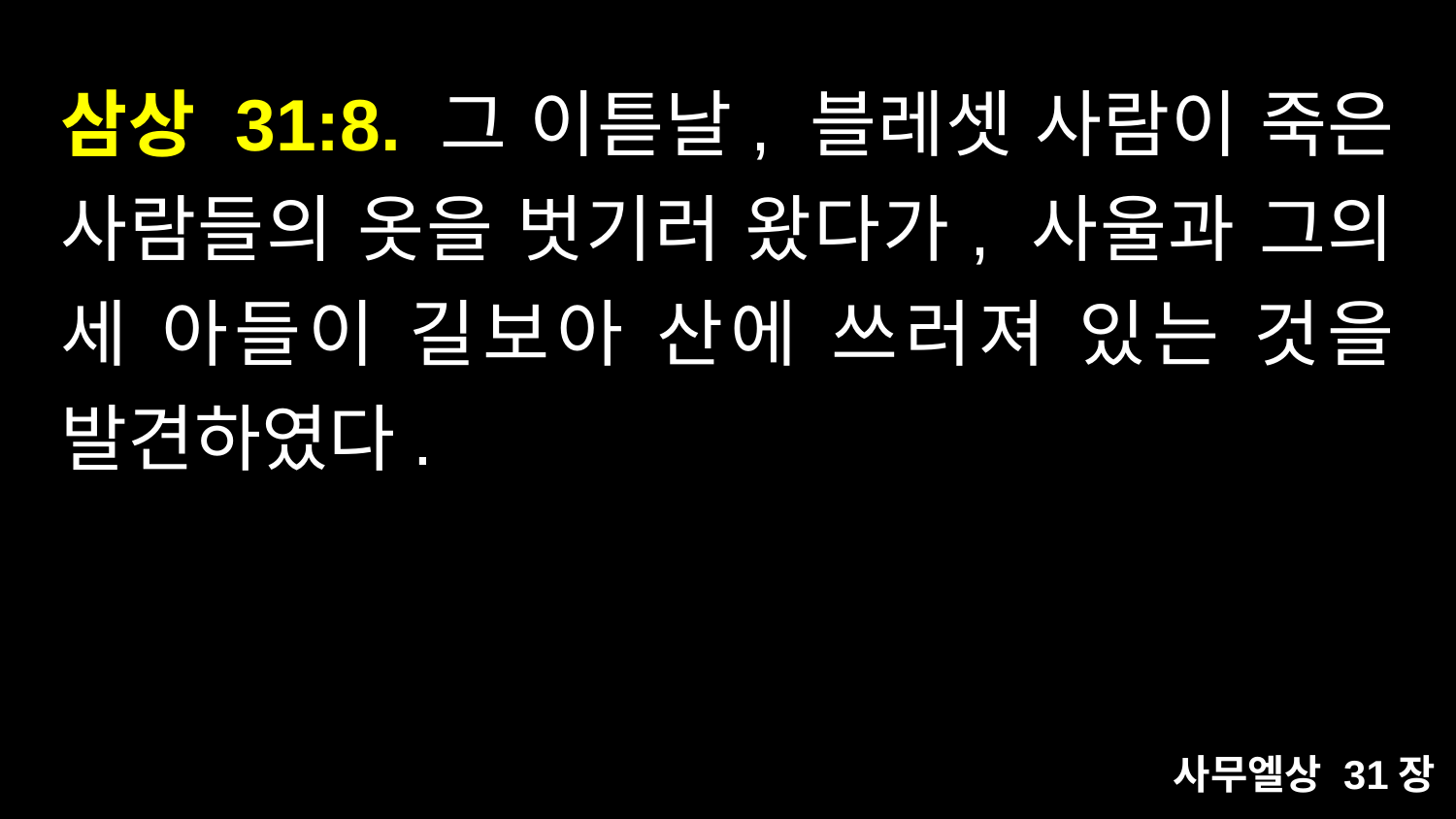

# 삼상 31:8. 그 이튿날, 블레셋 사람이 죽은 사람들의 옷을 벗기러 왔다가, 사울과 그의 세 아들이 길보아 산에 쓰러져 있는 것을 발견하였다.
사무엘상 31장